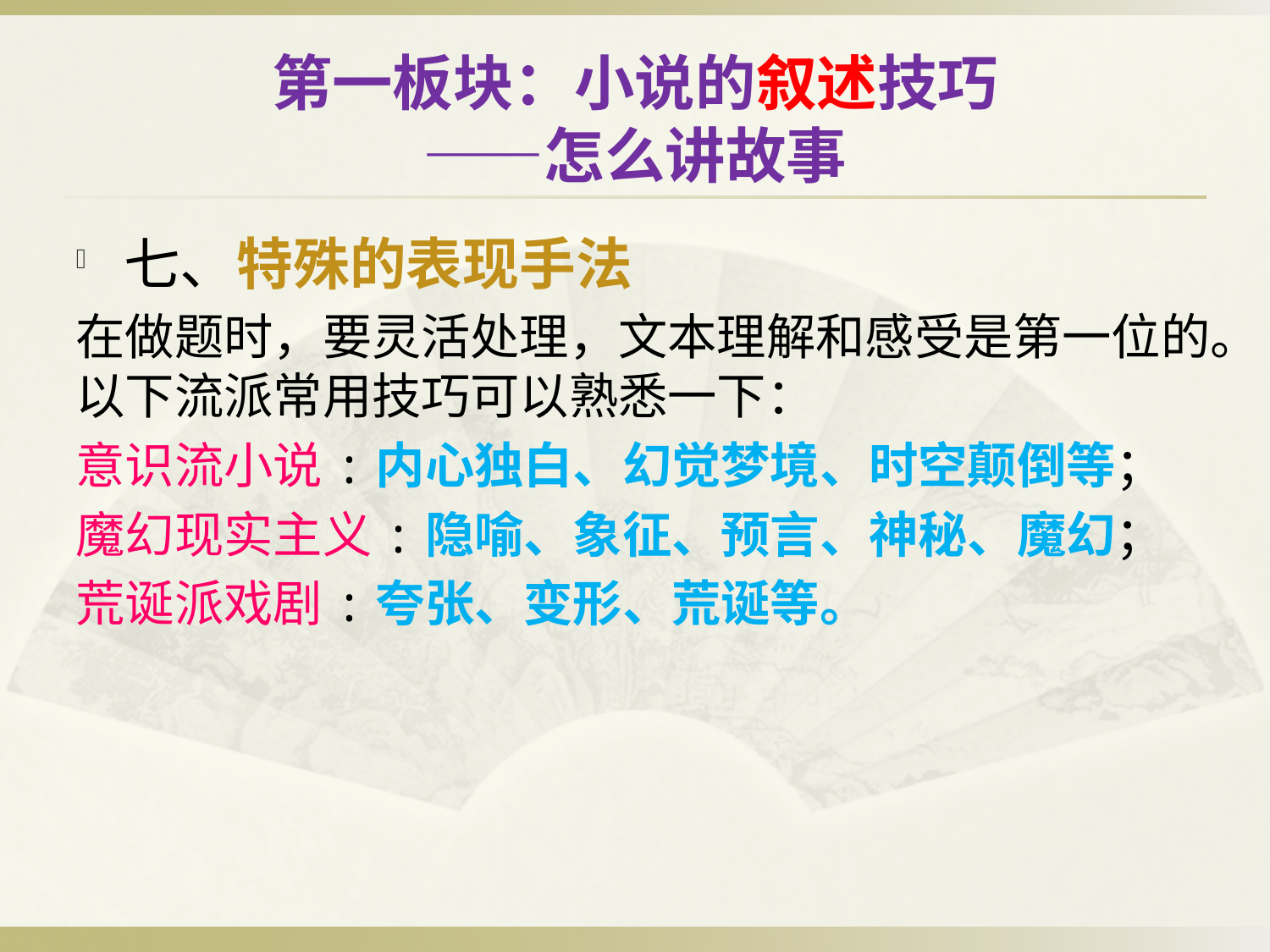

# 第一板块：小说的叙述技巧 ——怎么讲故事
七、特殊的表现手法
在做题时，要灵活处理，文本理解和感受是第一位的。以下流派常用技巧可以熟悉一下：
意识流小说:内心独白、幻觉梦境、时空颠倒等；
魔幻现实主义:隐喻、象征、预言、神秘、魔幻；
荒诞派戏剧:夸张、变形、荒诞等。